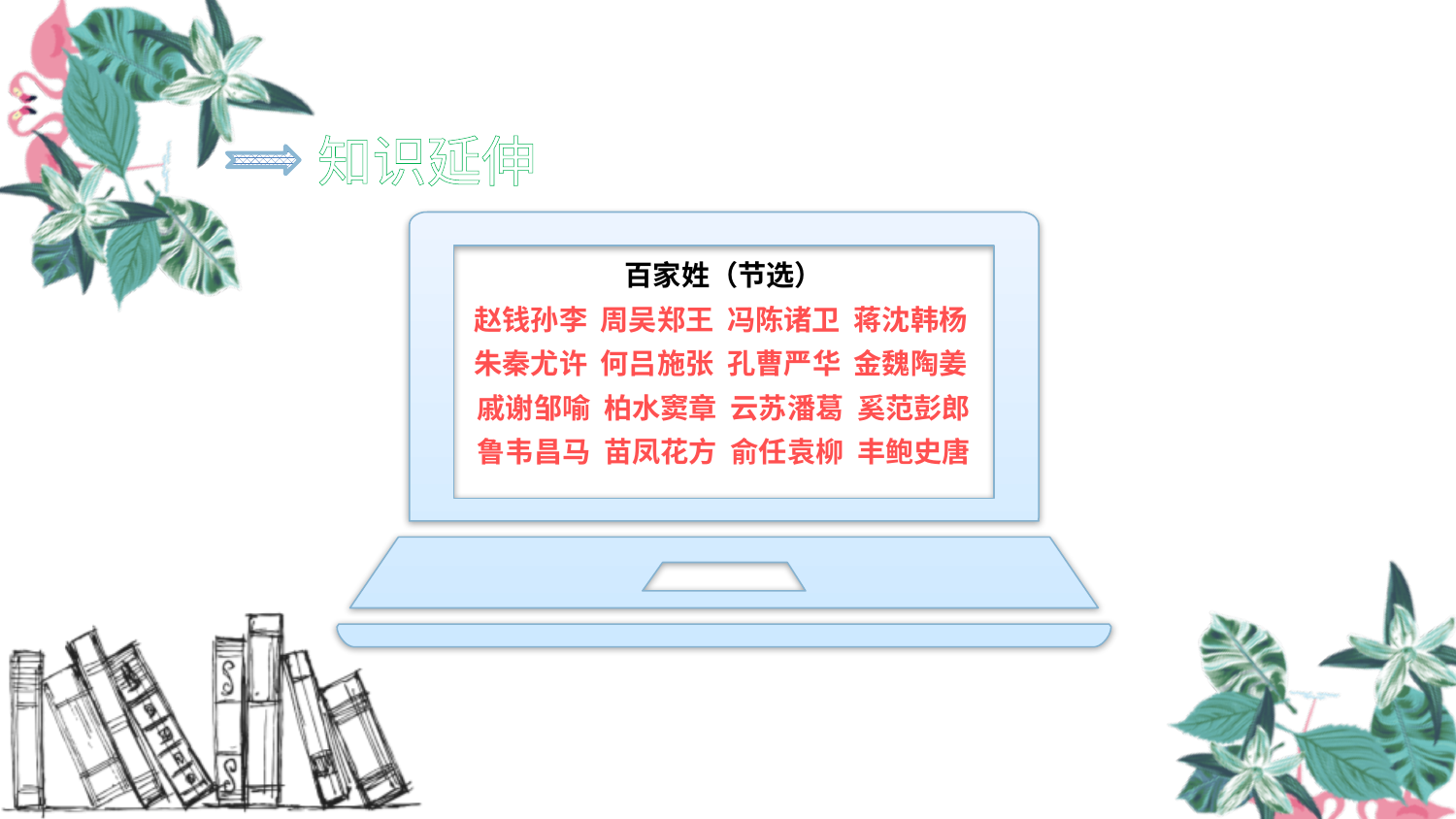

知识延伸

百家姓（节选）
赵钱孙李  周吴郑王  冯陈诸卫  蒋沈韩杨
朱秦尤许  何吕施张  孔曹严华  金魏陶姜
戚谢邹喻  柏水窦章  云苏潘葛  奚范彭郎
鲁韦昌马  苗凤花方  俞任袁柳  丰鲍史唐